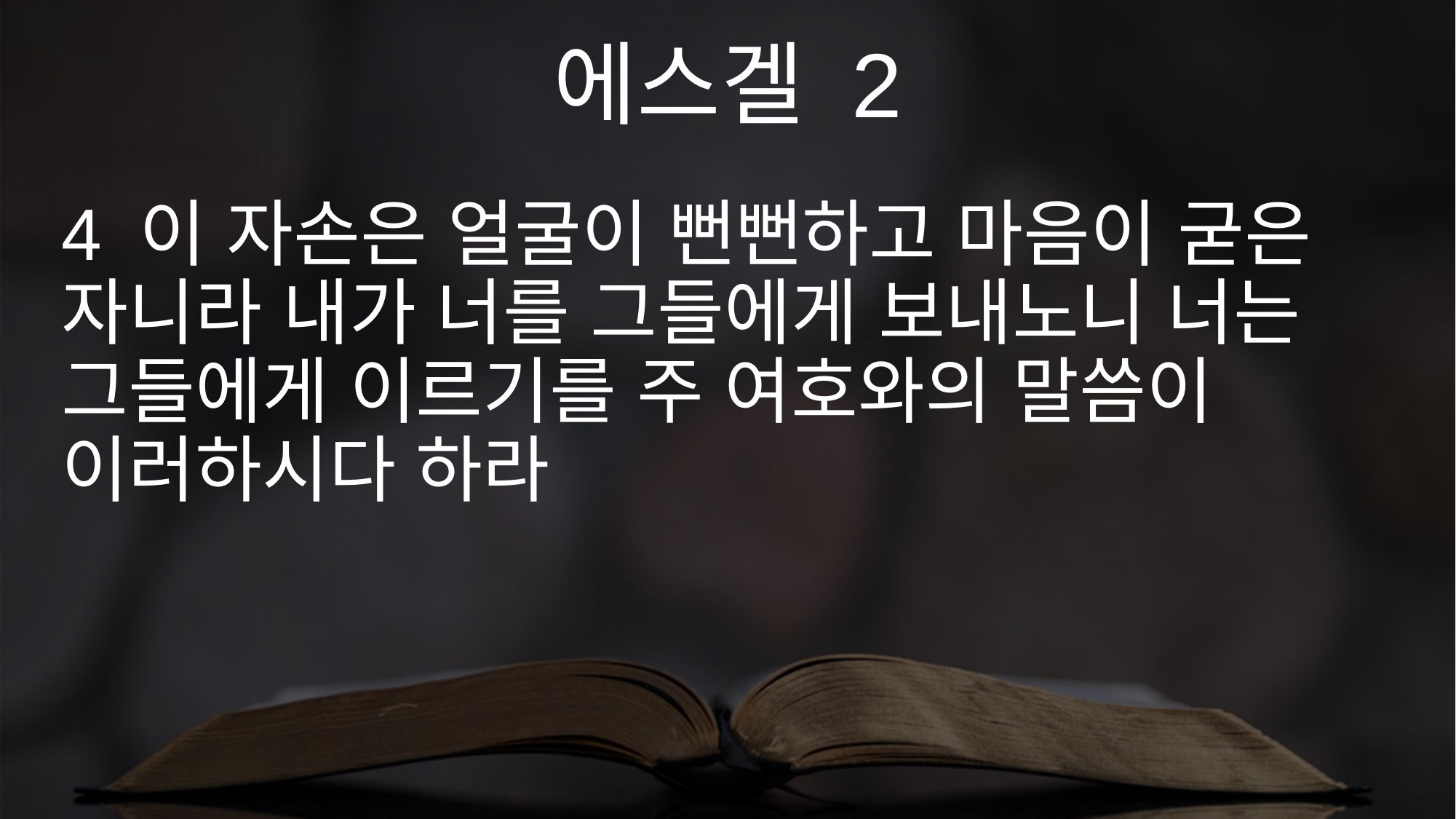

에스겔 2
4 이 자손은 얼굴이 뻔뻔하고 마음이 굳은 자니라 내가 너를 그들에게 보내노니 너는 그들에게 이르기를 주 여호와의 말씀이 이러하시다 하라